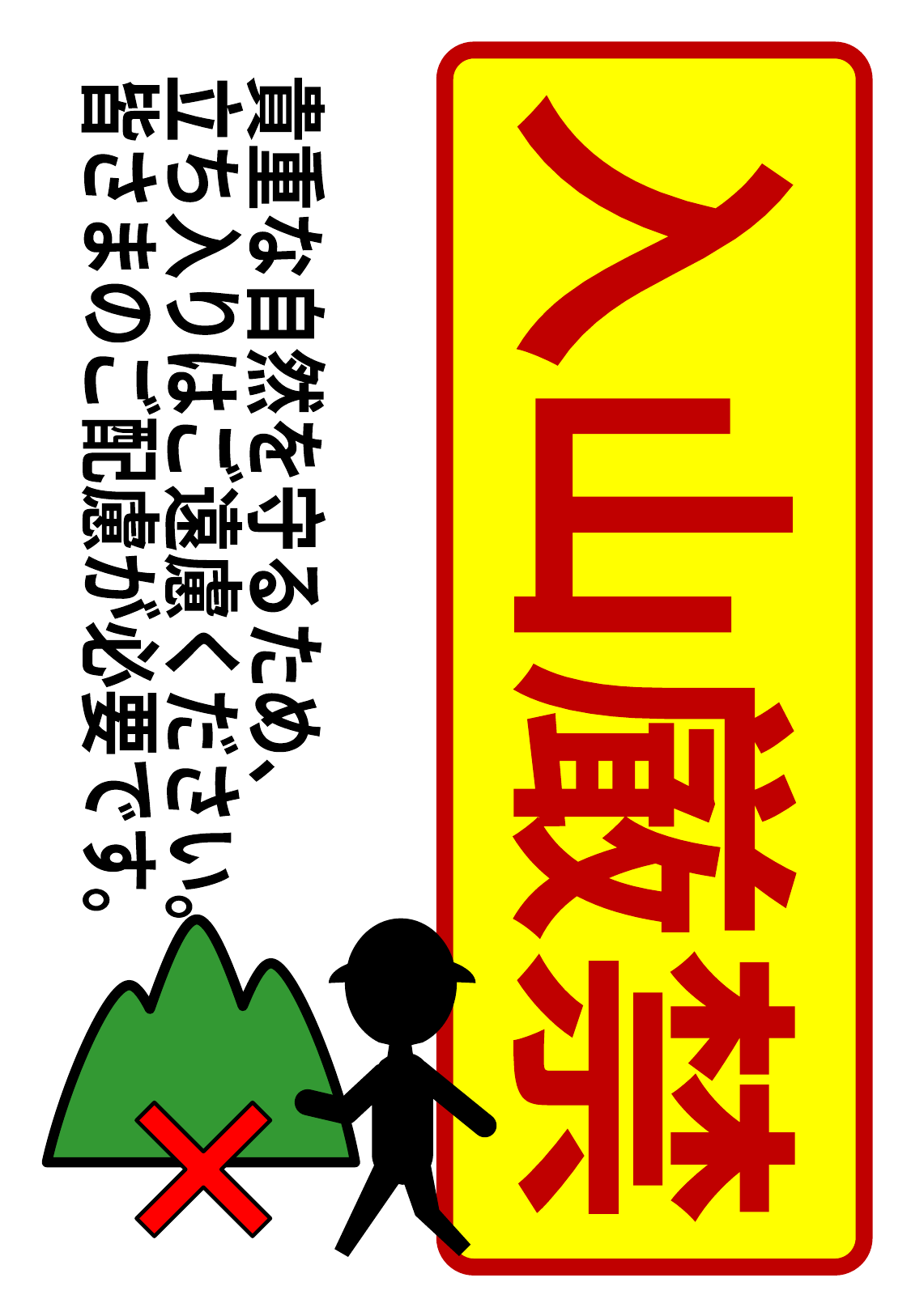

貴重な自然を守るため、
立ち入りはご遠慮ください。
皆さまのご配慮が必要です。
入山厳禁